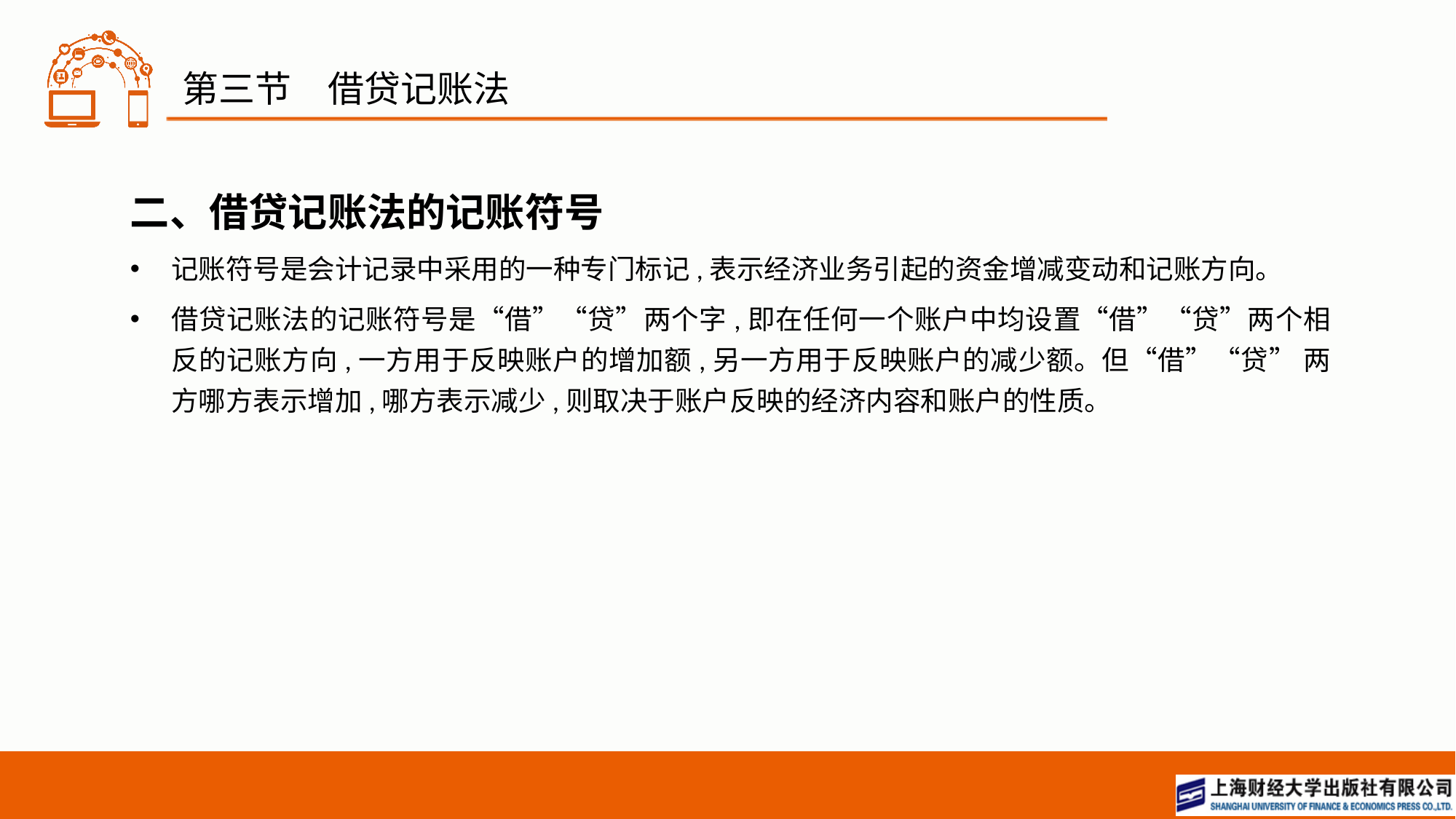

# 第三节　借贷记账法
二、借贷记账法的记账符号
记账符号是会计记录中采用的一种专门标记,表示经济业务引起的资金增减变动和记账方向。
借贷记账法的记账符号是“借”“贷”两个字,即在任何一个账户中均设置“借”“贷”两个相反的记账方向,一方用于反映账户的增加额,另一方用于反映账户的减少额。但“借”“贷” 两方哪方表示增加,哪方表示减少,则取决于账户反映的经济内容和账户的性质。